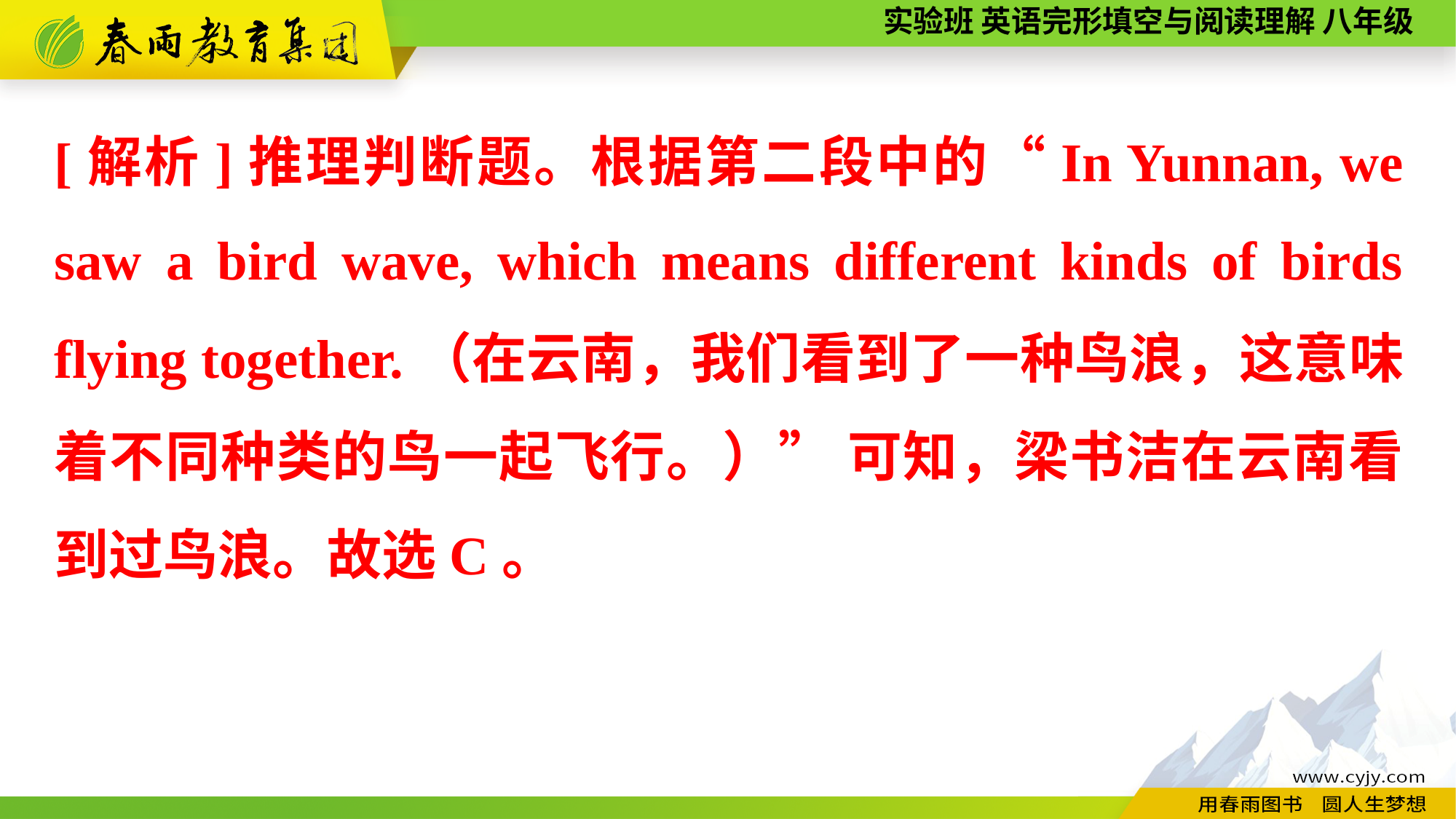

[解析]推理判断题。根据第二段中的“In Yunnan, we saw a bird wave, which means different kinds of birds flying together.（在云南，我们看到了一种鸟浪，这意味着不同种类的鸟一起飞行。）” 可知，梁书洁在云南看到过鸟浪。故选C。